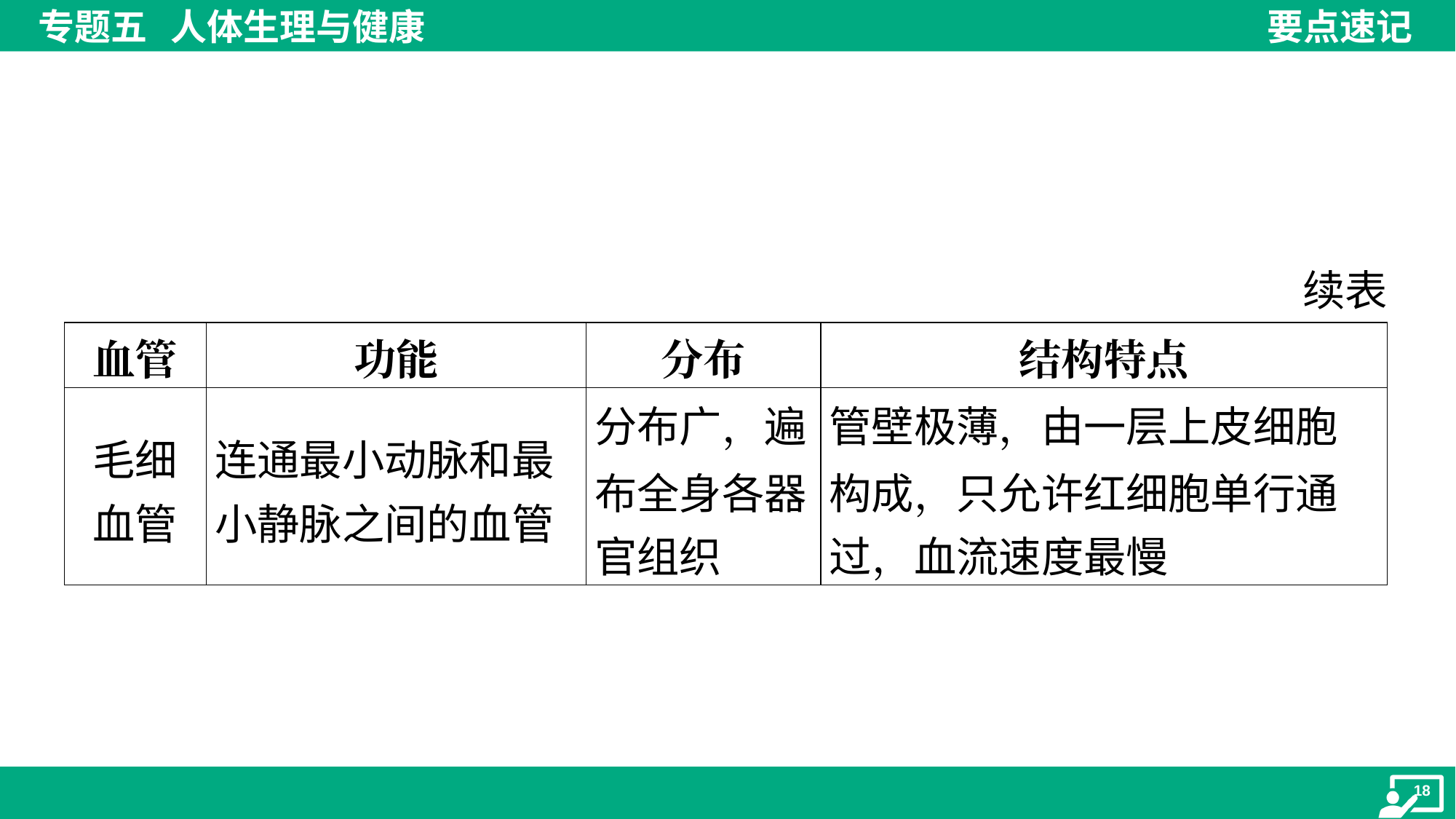

续表
| 血管 | 功能 | 分布 | 结构特点 |
| --- | --- | --- | --- |
| 毛细 血管 | 连通最小动脉和最 小静脉之间的血管 | 分布广，遍 布全身各器 官组织 | 管壁极薄，由一层上皮细胞 构成，只允许红细胞单行通 过，血流速度最慢 |